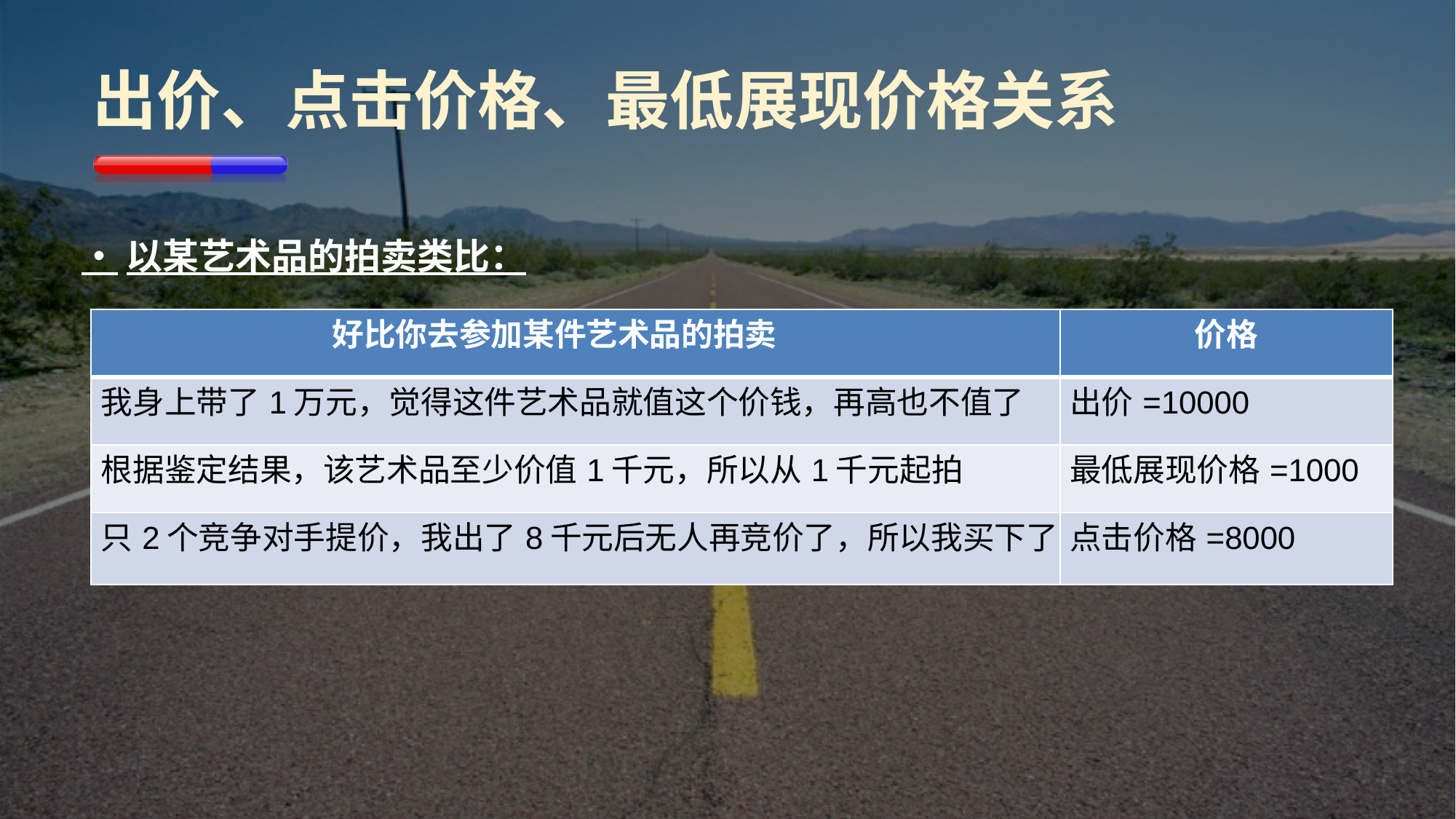

出价、点击价格、最低展现价格关系
•	以某艺术品的拍卖类比：
| 好比你去参加某件艺术品的拍卖 | 价格 |
| --- | --- |
| 我身上带了1万元，觉得这件艺术品就值这个价钱，再高也不值了 | 出价=10000 |
| 根据鉴定结果，该艺术品至少价值1千元，所以从1千元起拍 | 最低展现价格=1000 |
| 只2个竞争对手提价，我出了8千元后无人再竞价了，所以我买下了 | 点击价格=8000 |